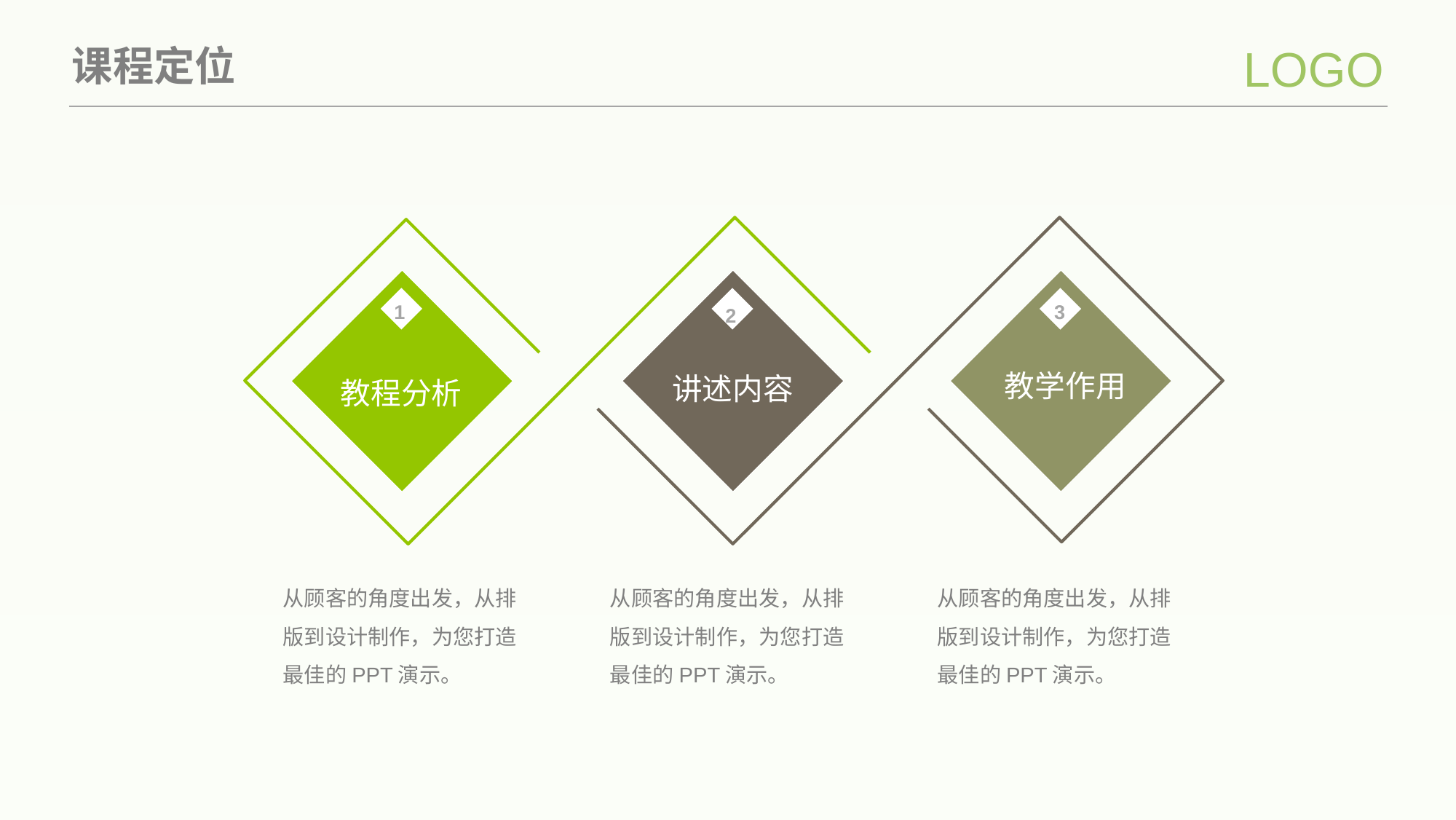

LOGO
课程定位

1
3
2

教学作用
讲述内容
教程分析
从顾客的角度出发，从排版到设计制作，为您打造最佳的PPT演示。
从顾客的角度出发，从排版到设计制作，为您打造最佳的PPT演示。
从顾客的角度出发，从排版到设计制作，为您打造最佳的PPT演示。